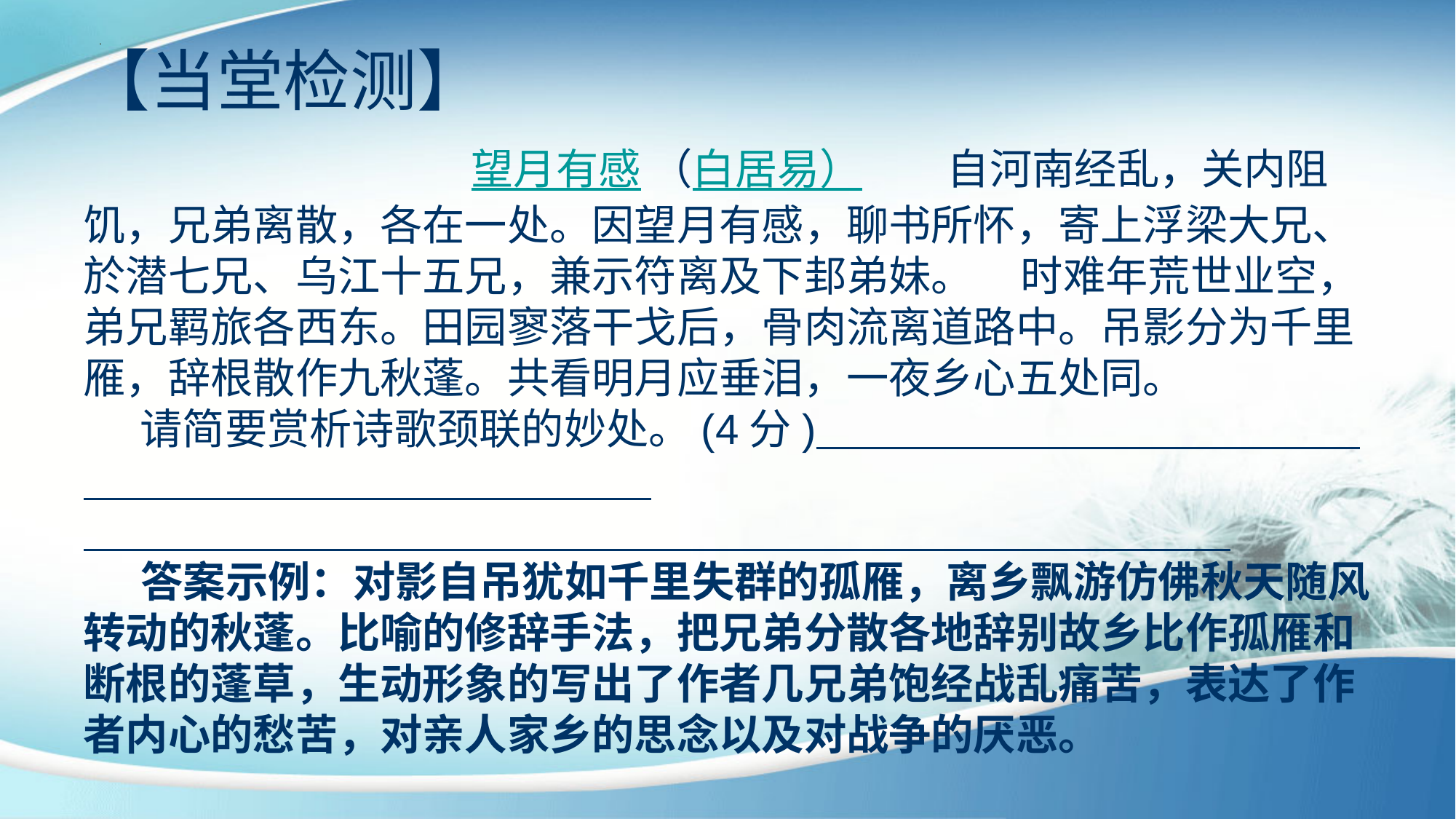

【当堂检测】
                          望月有感 （白居易）
         自河南经乱，关内阻饥，兄弟离散，各在一处。因望月有感，聊书所怀，寄上浮梁大兄、於潜七兄、乌江十五兄，兼示符离及下邽弟妹。     时难年荒世业空，弟兄羁旅各西东。田园寥落干戈后，骨肉流离道路中。吊影分为千里雁，辞根散作九秋蓬。共看明月应垂泪，一夜乡心五处同。
      请简要赏析诗歌颈联的妙处。(4分)
    答案示例：对影自吊犹如千里失群的孤雁，离乡飘游仿佛秋天随风转动的秋蓬。比喻的修辞手法，把兄弟分散各地辞别故乡比作孤雁和断根的蓬草，生动形象的写出了作者几兄弟饱经战乱痛苦，表达了作者内心的愁苦，对亲人家乡的思念以及对战争的厌恶。